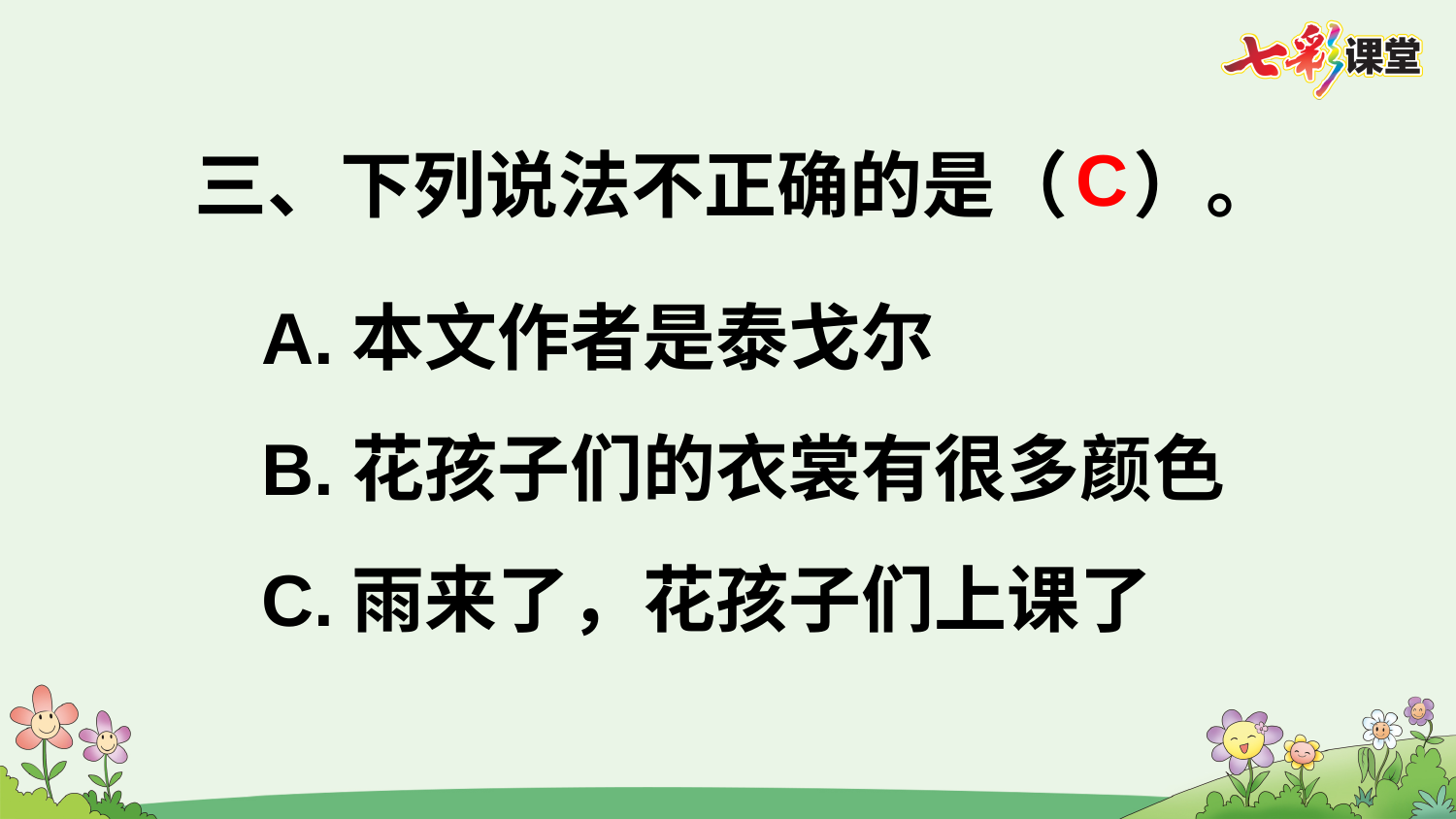

C
三、下列说法不正确的是（    ）。
A.本文作者是泰戈尔
B.花孩子们的衣裳有很多颜色
C.雨来了，花孩子们上课了